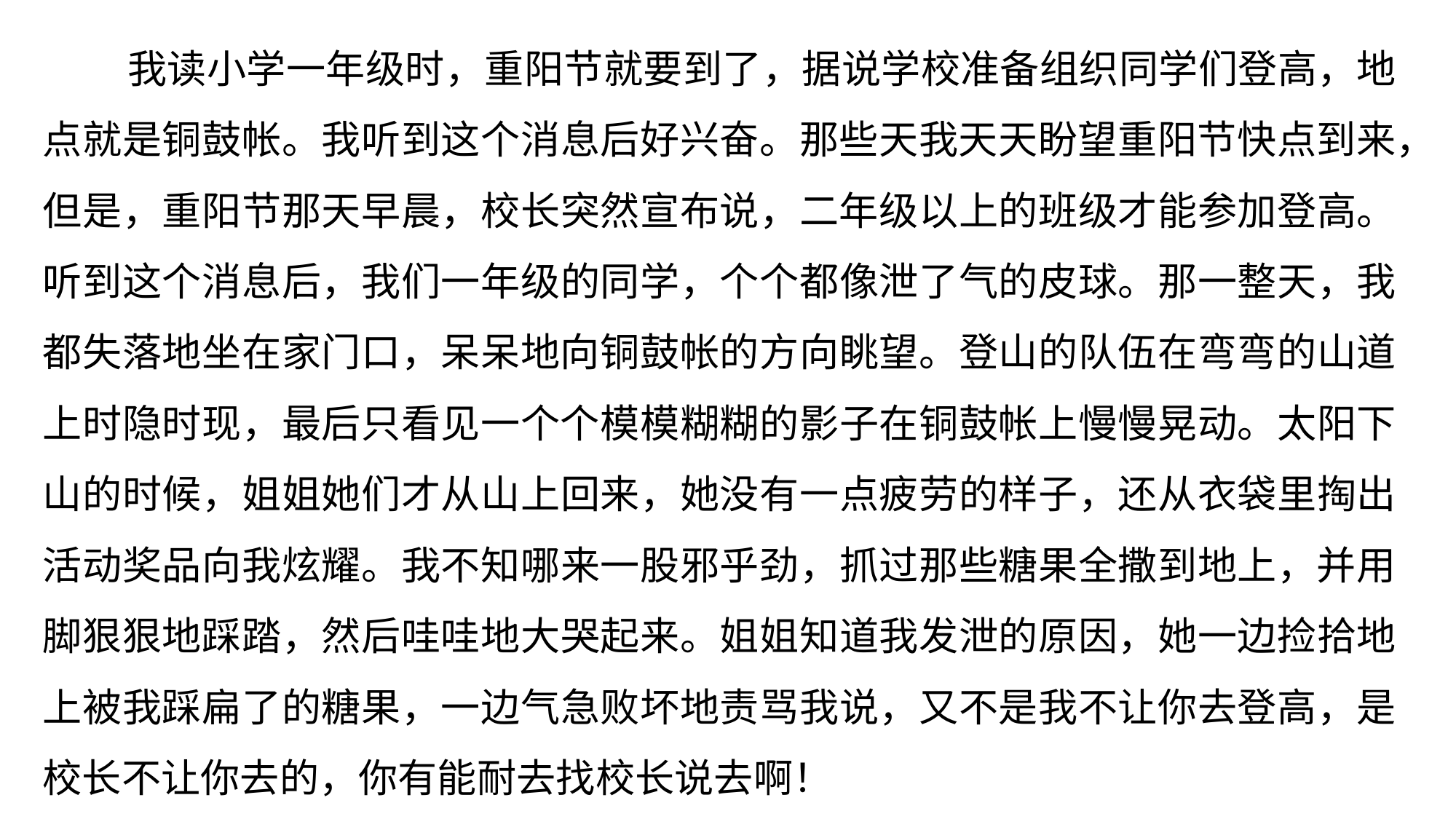

我读小学一年级时，重阳节就要到了，据说学校准备组织同学们登高，地点就是铜鼓帐。我听到这个消息后好兴奋。那些天我天天盼望重阳节快点到来，但是，重阳节那天早晨，校长突然宣布说，二年级以上的班级才能参加登高。听到这个消息后，我们一年级的同学，个个都像泄了气的皮球。那一整天，我都失落地坐在家门口，呆呆地向铜鼓帐的方向眺望。登山的队伍在弯弯的山道上时隐时现，最后只看见一个个模模糊糊的影子在铜鼓帐上慢慢晃动。太阳下山的时候，姐姐她们才从山上回来，她没有一点疲劳的样子，还从衣袋里掏出活动奖品向我炫耀。我不知哪来一股邪乎劲，抓过那些糖果全撒到地上，并用脚狠狠地踩踏，然后哇哇地大哭起来。姐姐知道我发泄的原因，她一边捡拾地上被我踩扁了的糖果，一边气急败坏地责骂我说，又不是我不让你去登高，是校长不让你去的，你有能耐去找校长说去啊！